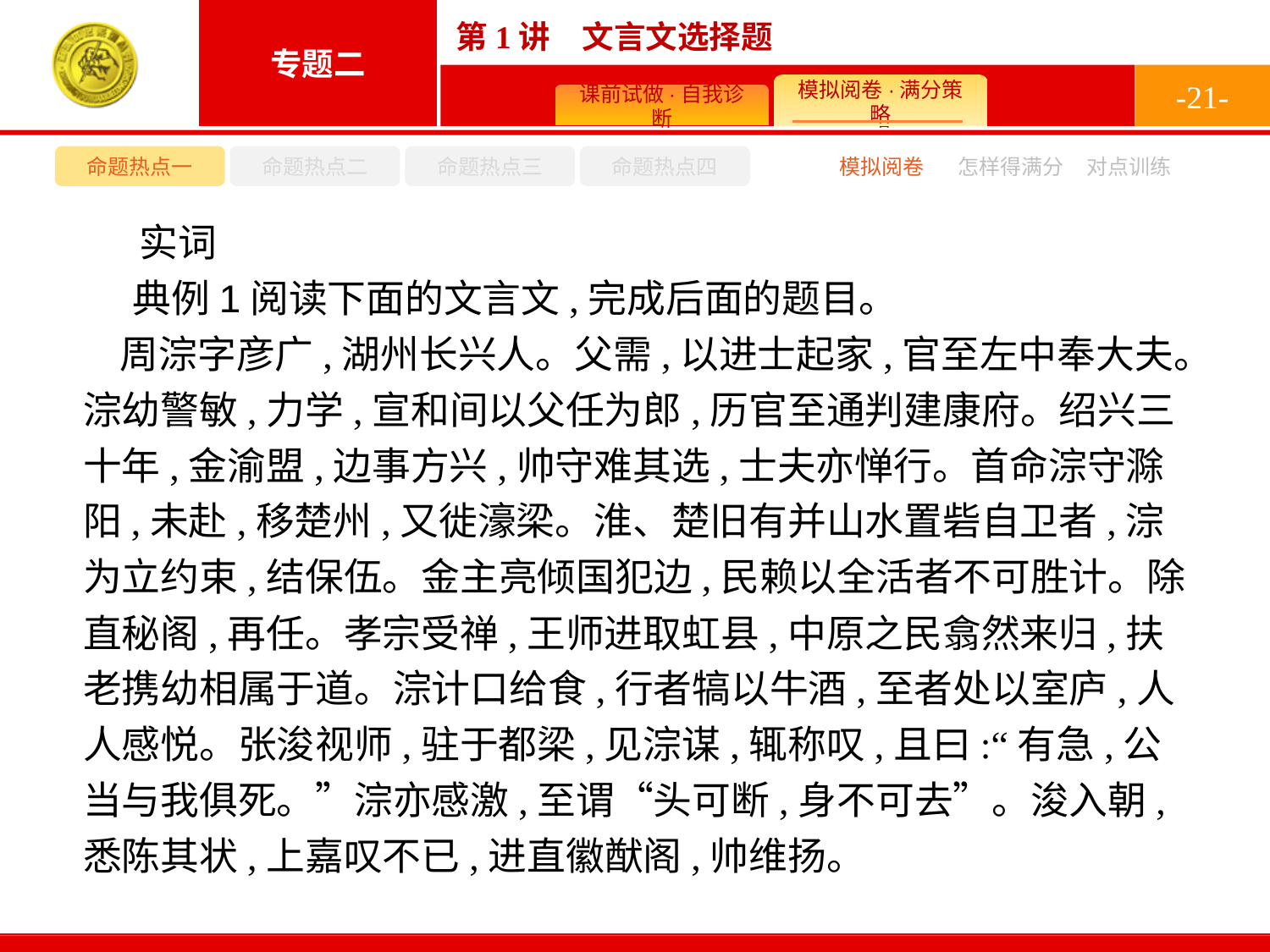

-21-
命题热点一
命题热点二
命题热点三
命题热点四
模拟阅卷
怎样得满分
对点训练
实词
典例1阅读下面的文言文,完成后面的题目。
周淙字彦广,湖州长兴人。父需,以进士起家,官至左中奉大夫。淙幼警敏,力学,宣和间以父任为郎,历官至通判建康府。绍兴三十年,金渝盟,边事方兴,帅守难其选,士夫亦惮行。首命淙守滁阳,未赴,移楚州,又徙濠梁。淮、楚旧有并山水置砦自卫者,淙为立约束,结保伍。金主亮倾国犯边,民赖以全活者不可胜计。除直秘阁,再任。孝宗受禅,王师进取虹县,中原之民翕然来归,扶老携幼相属于道。淙计口给食,行者犒以牛酒,至者处以室庐,人人感悦。张浚视师,驻于都梁,见淙谋,辄称叹,且曰:“有急,公当与我俱死。”淙亦感激,至谓“头可断,身不可去”。浚入朝,悉陈其状,上嘉叹不已,进直徽猷阁,帅维扬。